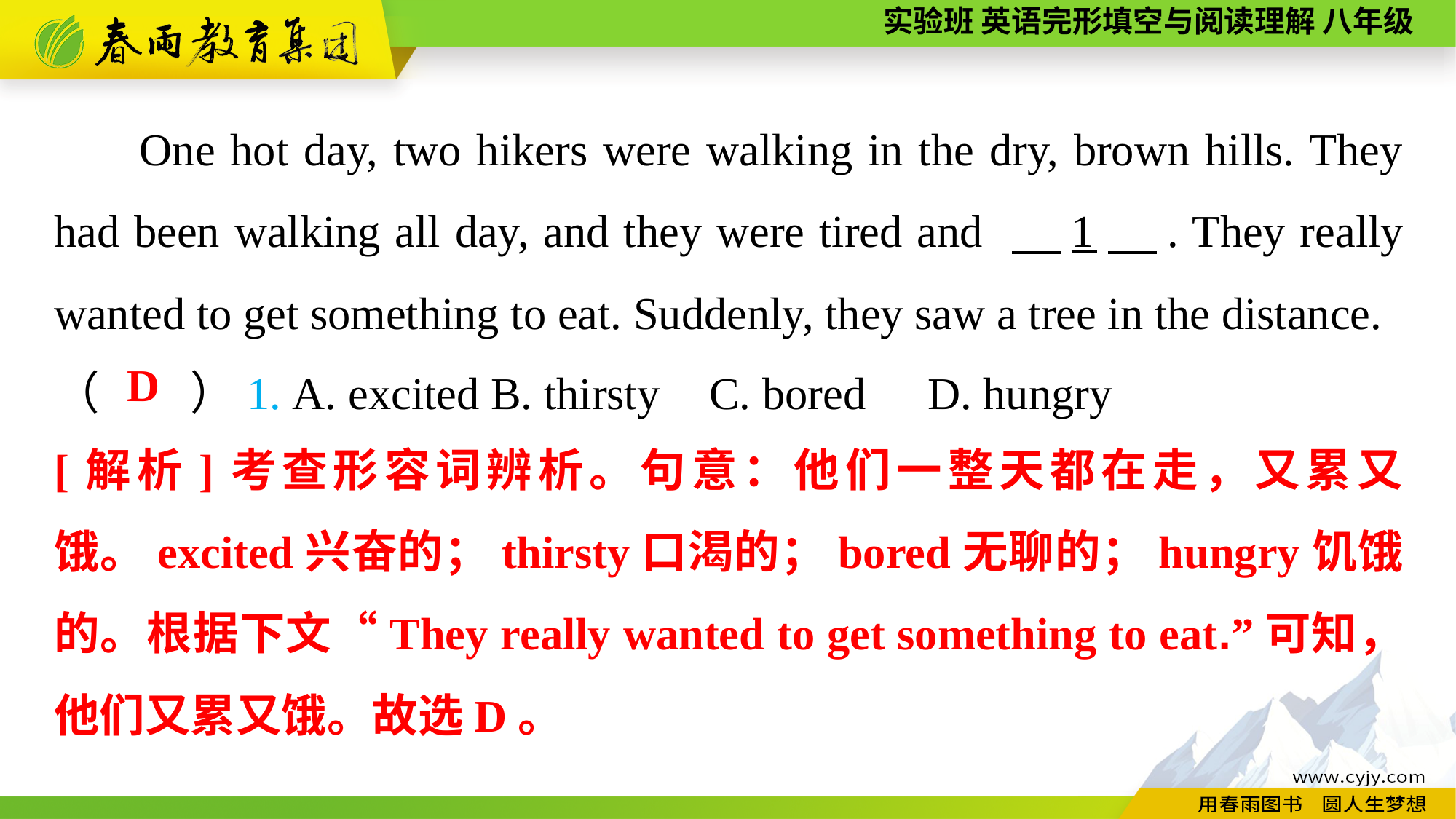

One hot day, two hikers were walking in the dry, brown hills. They had been walking all day, and they were tired and 　1　. They really wanted to get something to eat. Suddenly, they saw a tree in the distance.
（　　）1. A. excited	B. thirsty	C. bored	D. hungry
D
[解析]考查形容词辨析。句意：他们一整天都在走，又累又饿。excited兴奋的；thirsty口渴的；bored无聊的；hungry饥饿的。根据下文“They really wanted to get something to eat.”可知，他们又累又饿。故选D。